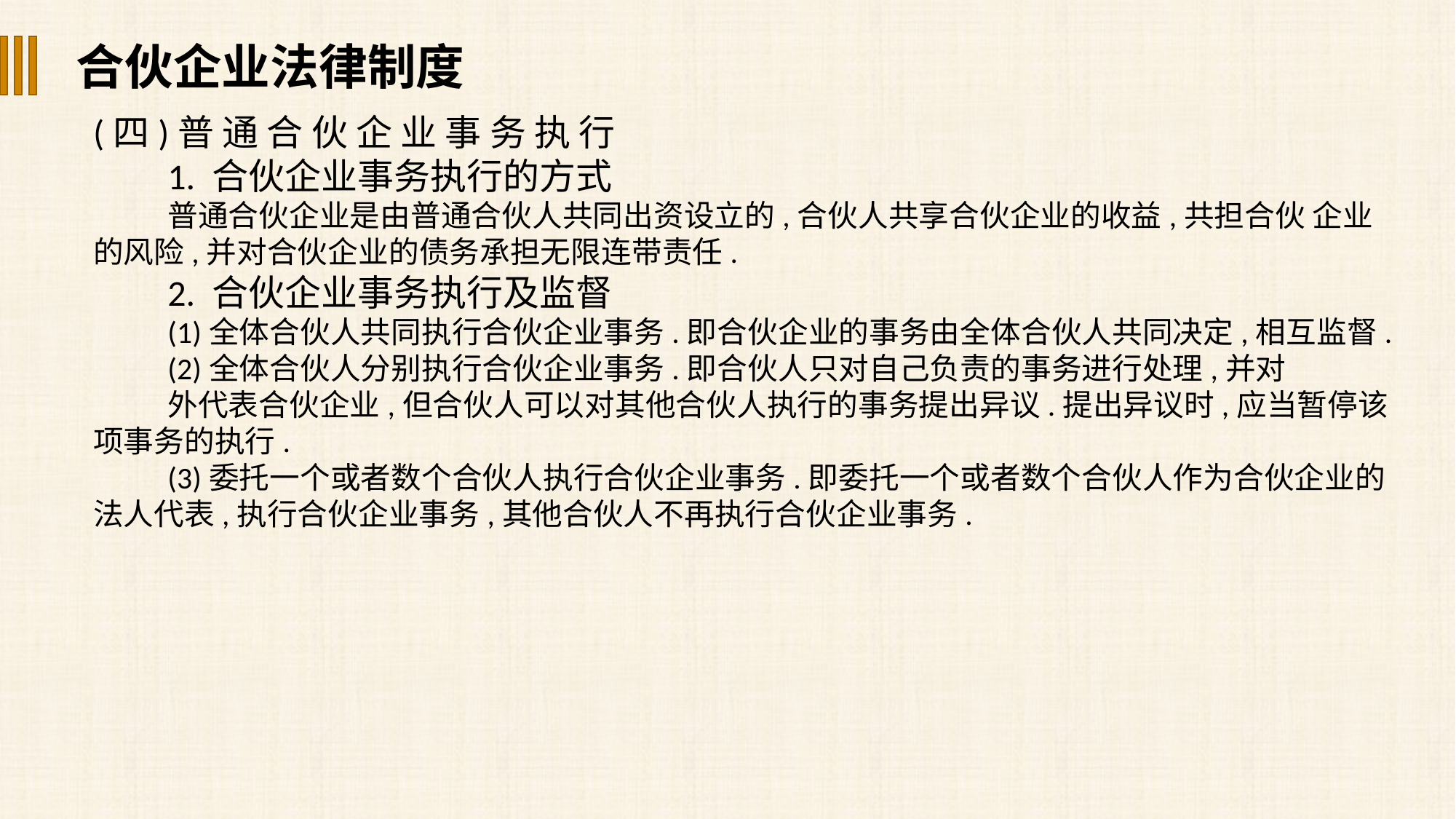

合伙企业法律制度

(四)普 通 合 伙 企 业 事 务 执 行
1. 合伙企业事务执行的方式
普通合伙企业是由普通合伙人共同出资设立的,合伙人共享合伙企业的收益,共担合伙 企业的风险,并对合伙企业的债务承担无限连带责任.
2. 合伙企业事务执行及监督
(1)全体合伙人共同执行合伙企业事务.即合伙企业的事务由全体合伙人共同决定,相互监督.
(2)全体合伙人分别执行合伙企业事务.即合伙人只对自己负责的事务进行处理,并对
外代表合伙企业,但合伙人可以对其他合伙人执行的事务提出异议.提出异议时,应当暂停该项事务的执行.
(3)委托一个或者数个合伙人执行合伙企业事务.即委托一个或者数个合伙人作为合伙企业的法人代表,执行合伙企业事务,其他合伙人不再执行合伙企业事务.